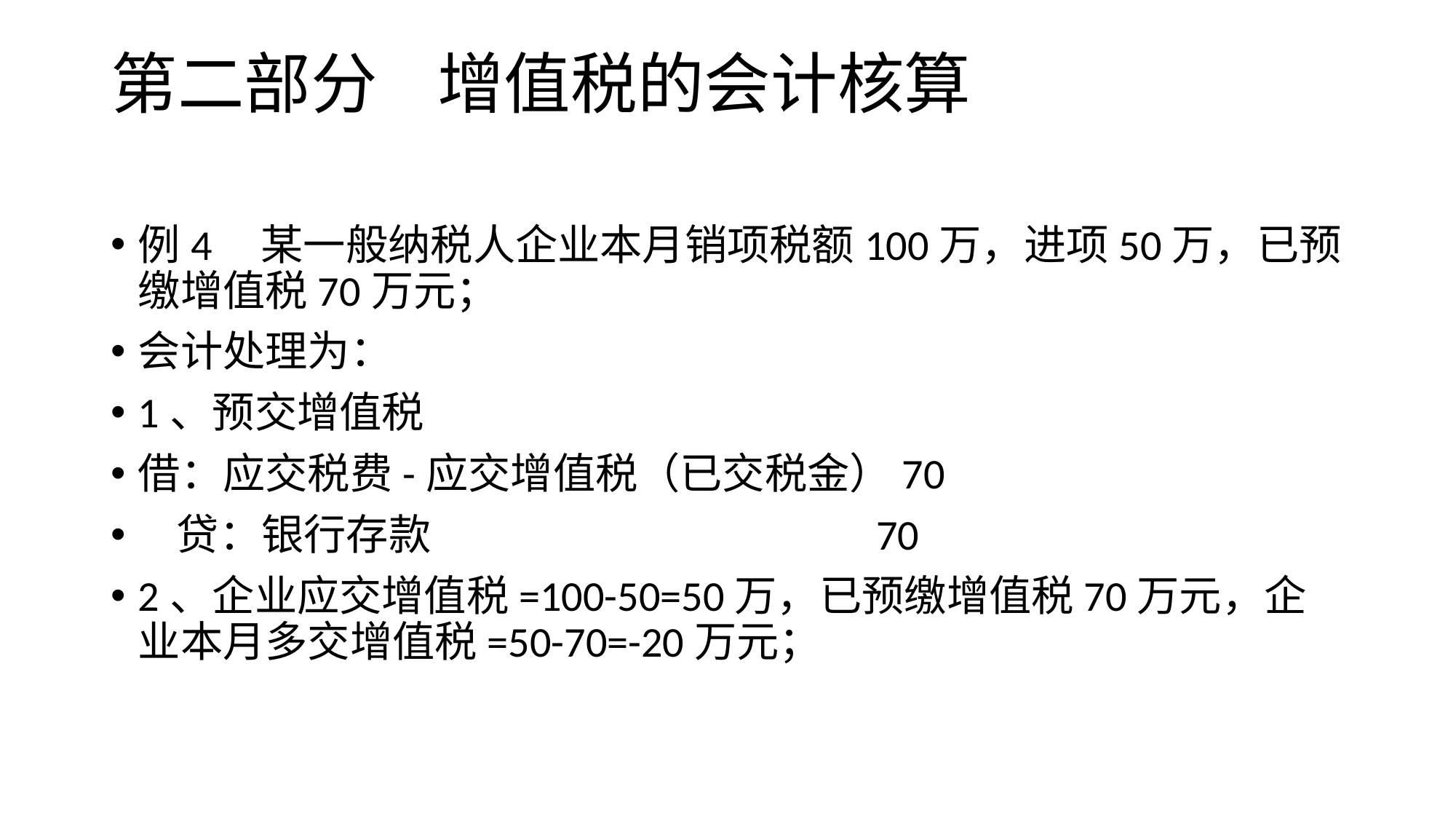

# 第二部分    增值税的会计核算

例4    某一般纳税人企业本月销项税额100万，进项50万，已预缴增值税70万元；
会计处理为：
1、预交增值税
借：应交税费-应交增值税（已交税金）70
   贷：银行存款                                              70
2、企业应交增值税=100-50=50万，已预缴增值税70万元，企业本月多交增值税=50-70=-20万元；